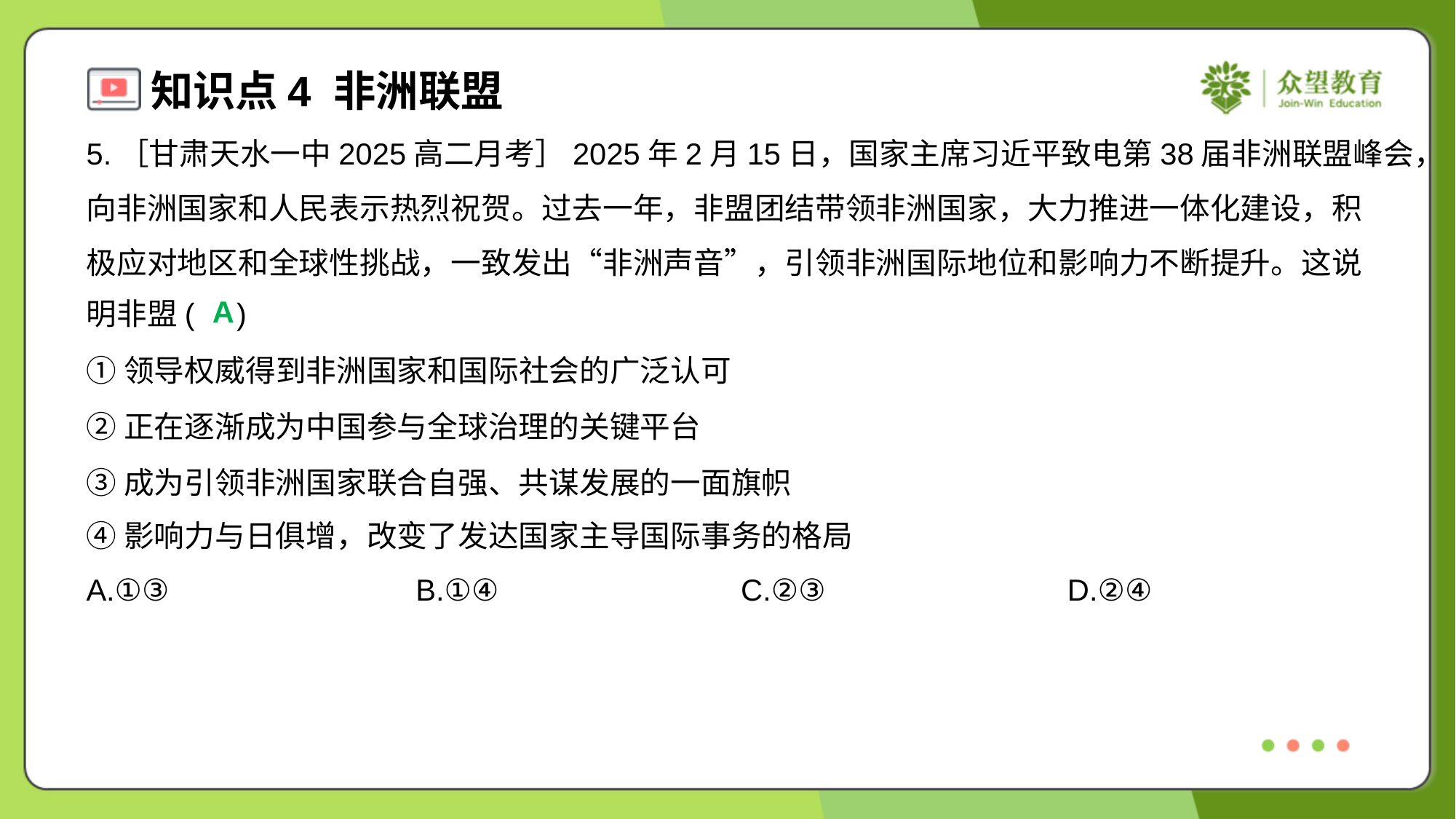

5.［甘肃天水一中2025高二月考］2025年2月15日，国家主席习近平致电第38届非洲联盟峰会，
向非洲国家和人民表示热烈祝贺。过去一年，非盟团结带领非洲国家，大力推进一体化建设，积
极应对地区和全球性挑战，一致发出“非洲声音”，引领非洲国际地位和影响力不断提升。这说
明非盟(     )
A
①领导权威得到非洲国家和国际社会的广泛认可
②正在逐渐成为中国参与全球治理的关键平台
③成为引领非洲国家联合自强、共谋发展的一面旗帜
④影响力与日俱增，改变了发达国家主导国际事务的格局
A.①③	B.①④	C.②③	D.②④